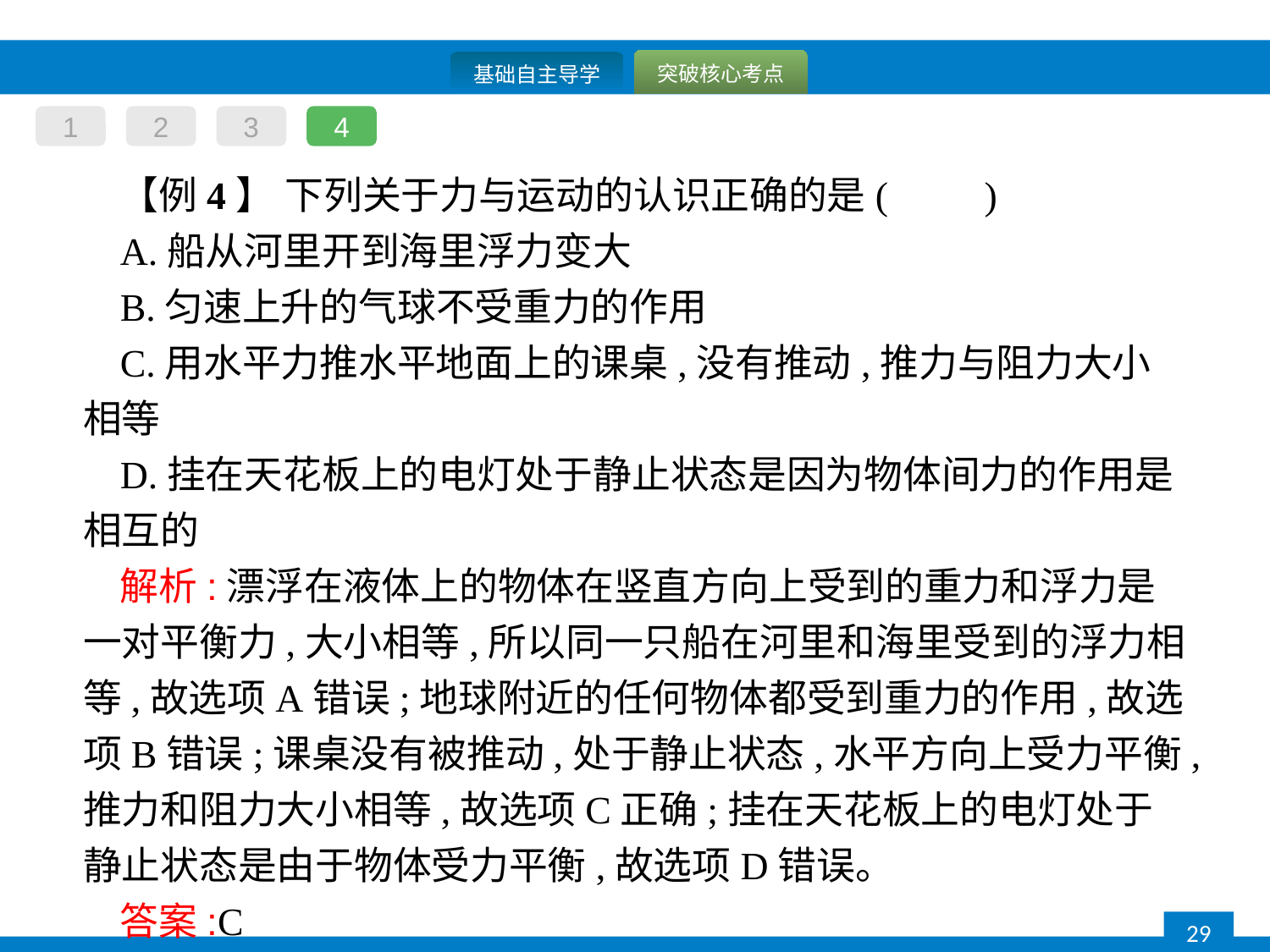

1
2
3
4
【例4】 下列关于力与运动的认识正确的是(　　)
A.船从河里开到海里浮力变大
B.匀速上升的气球不受重力的作用
C.用水平力推水平地面上的课桌,没有推动,推力与阻力大小相等
D.挂在天花板上的电灯处于静止状态是因为物体间力的作用是相互的
解析:漂浮在液体上的物体在竖直方向上受到的重力和浮力是一对平衡力,大小相等,所以同一只船在河里和海里受到的浮力相等,故选项A错误;地球附近的任何物体都受到重力的作用,故选项B错误;课桌没有被推动,处于静止状态,水平方向上受力平衡,推力和阻力大小相等,故选项C正确;挂在天花板上的电灯处于静止状态是由于物体受力平衡,故选项D错误。
答案:C